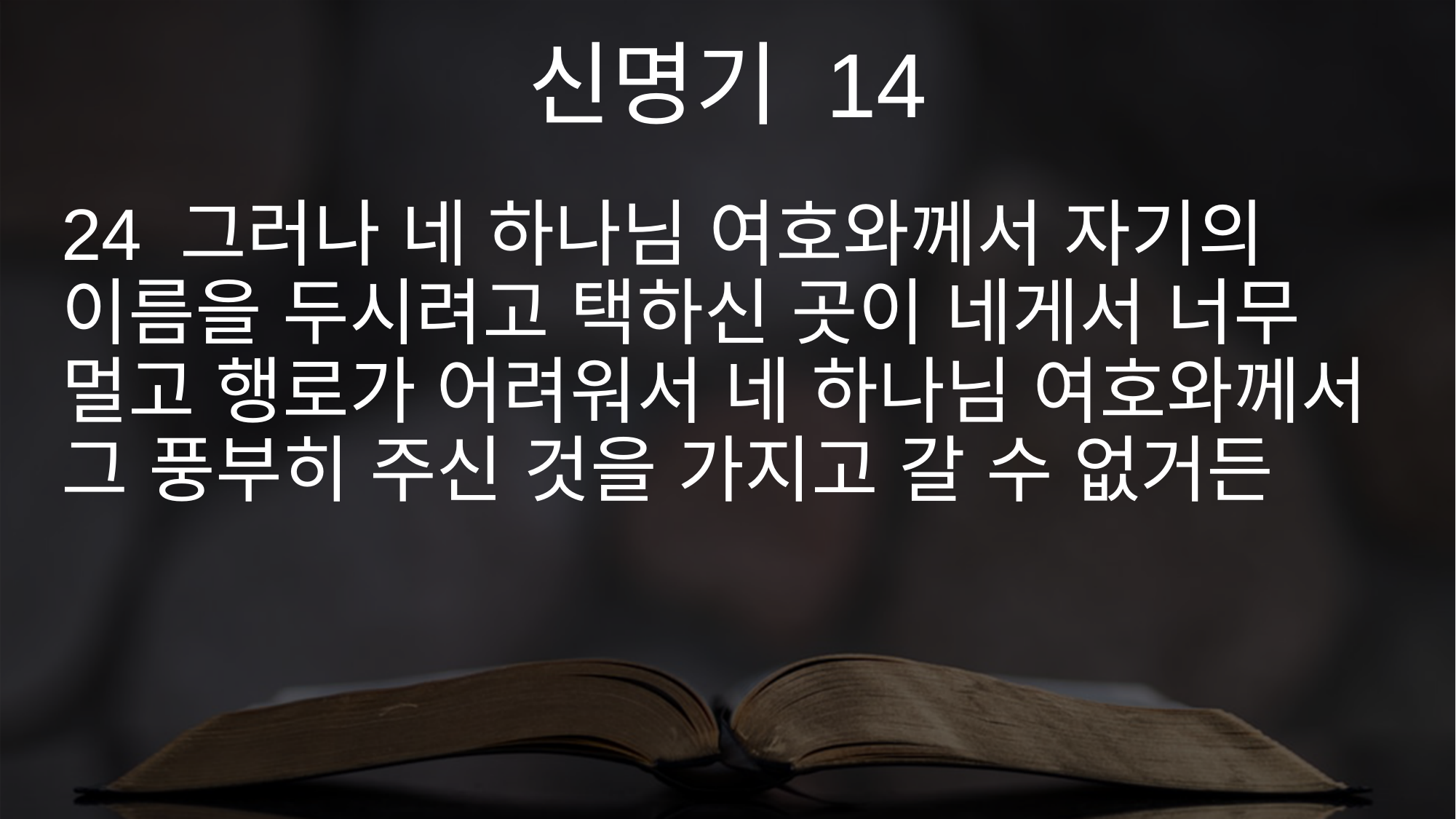

신명기 14
24 그러나 네 하나님 여호와께서 자기의 이름을 두시려고 택하신 곳이 네게서 너무 멀고 행로가 어려워서 네 하나님 여호와께서 그 풍부히 주신 것을 가지고 갈 수 없거든